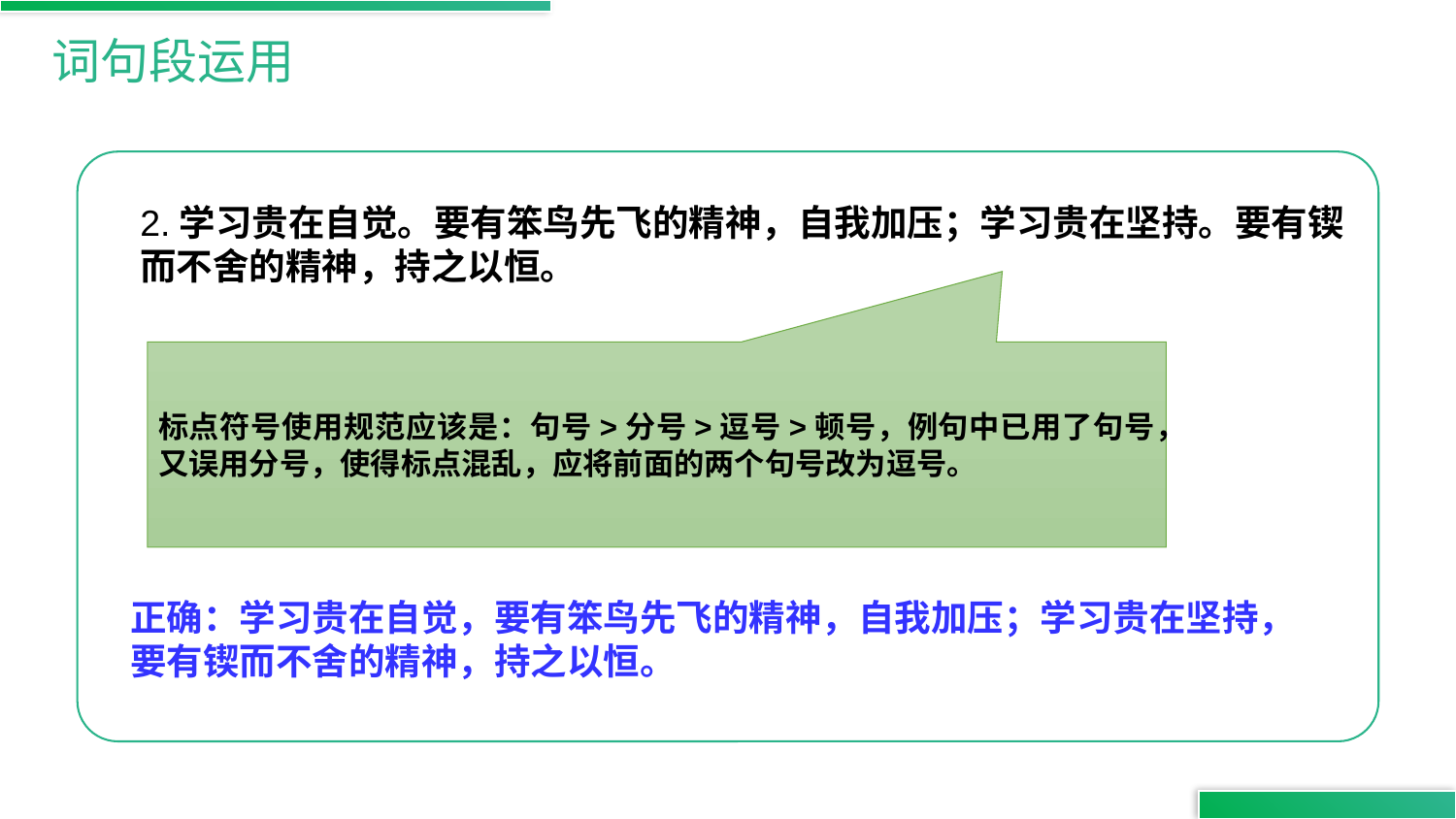

词句段运用
2.学习贵在自觉。要有笨鸟先飞的精神，自我加压；学习贵在坚持。要有锲而不舍的精神，持之以恒。
标点符号使用规范应该是：句号>分号>逗号>顿号，例句中已用了句号，又误用分号，使得标点混乱，应将前面的两个句号改为逗号。
正确：学习贵在自觉，要有笨鸟先飞的精神，自我加压；学习贵在坚持，要有锲而不舍的精神，持之以恒。